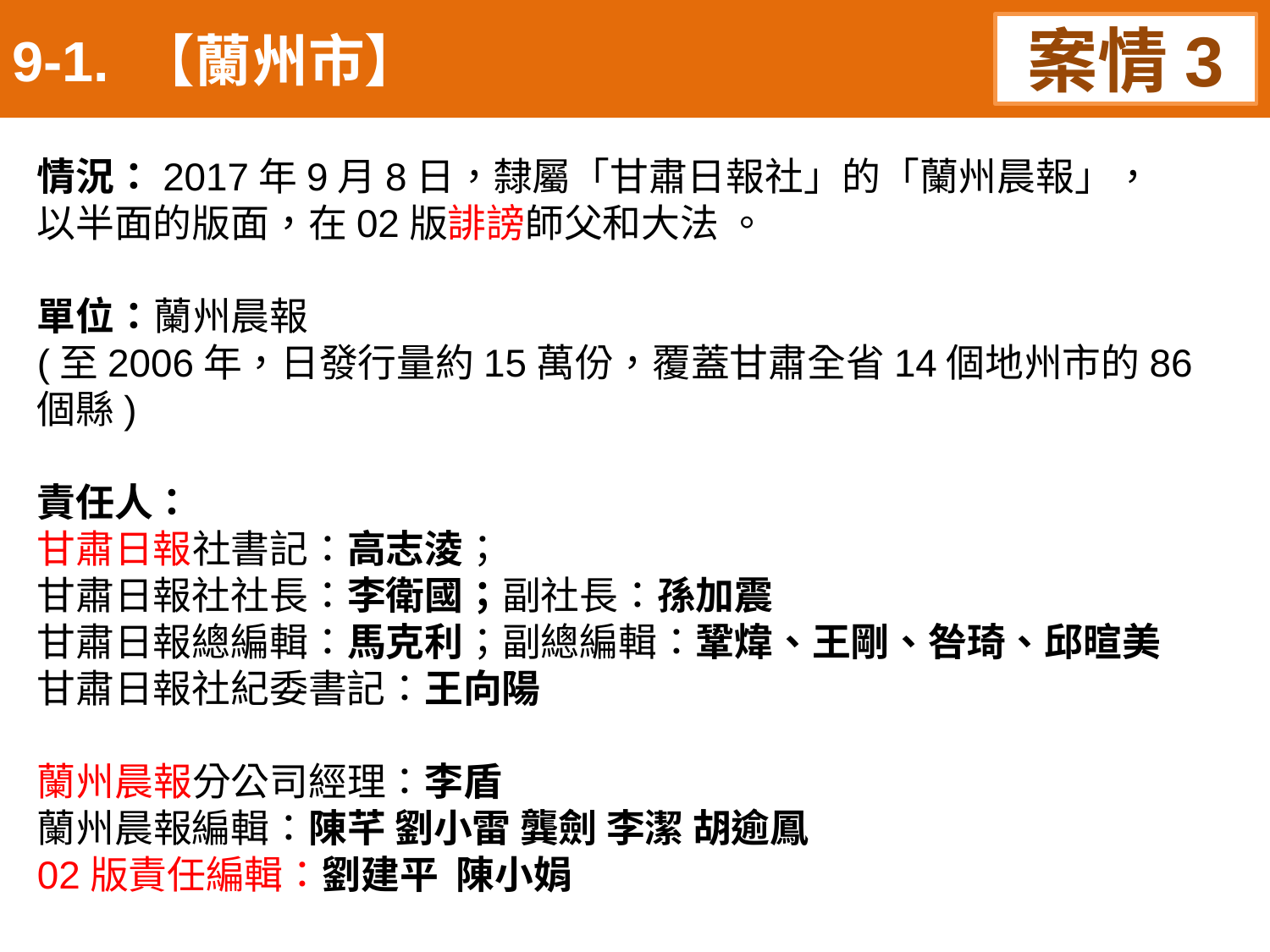

9-1. 【蘭州市】
案情3
情況：2017年9月8日，隸屬「甘肅日報社」的「蘭州晨報」，
以半面的版面，在02版誹謗師父和大法 。

單位：蘭州晨報
(至2006年，日發行量約15萬份，覆蓋甘肅全省14個地州市的86個縣)

責任人：
甘肅日報社書記：高志淩；
甘肅日報社社長：李衛國；副社長：孫加震
甘肅日報總編輯：馬克利；副總編輯：鞏煒、王剛、咎琦、邱暄美
甘肅日報社紀委書記：王向陽

蘭州晨報分公司經理：李盾
蘭州晨報編輯：陳芊 劉小雷 龔劍 李潔 胡逾鳳
02版責任編輯：劉建平  陳小娟